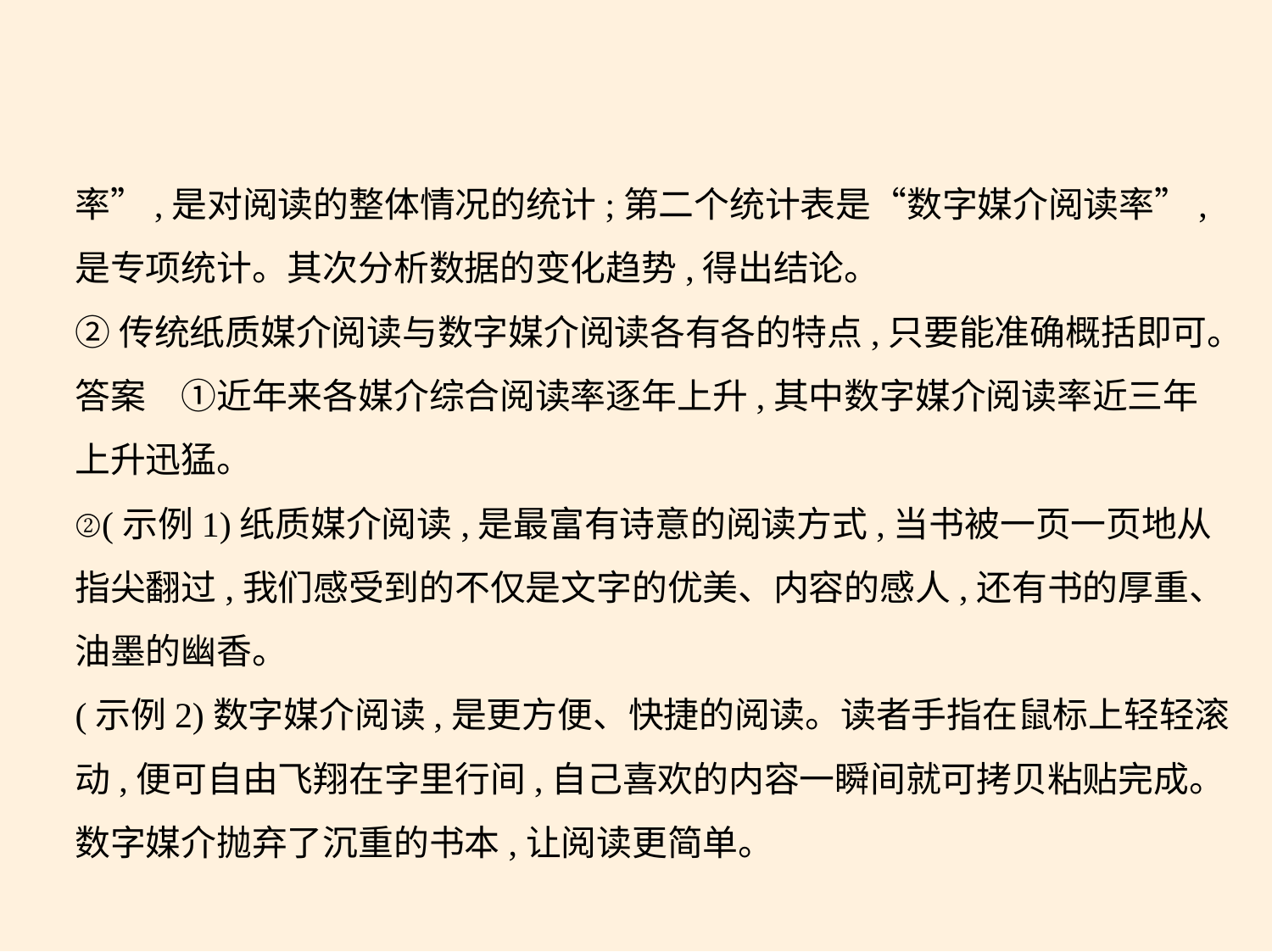

率”,是对阅读的整体情况的统计;第二个统计表是“数字媒介阅读率”,
是专项统计。其次分析数据的变化趋势,得出结论。
②传统纸质媒介阅读与数字媒介阅读各有各的特点,只要能准确概括即可。
答案　①近年来各媒介综合阅读率逐年上升,其中数字媒介阅读率近三年
上升迅猛。
②(示例1)纸质媒介阅读,是最富有诗意的阅读方式,当书被一页一页地从
指尖翻过,我们感受到的不仅是文字的优美、内容的感人,还有书的厚重、
油墨的幽香。
(示例2)数字媒介阅读,是更方便、快捷的阅读。读者手指在鼠标上轻轻滚
动,便可自由飞翔在字里行间,自己喜欢的内容一瞬间就可拷贝粘贴完成。
数字媒介抛弃了沉重的书本,让阅读更简单。